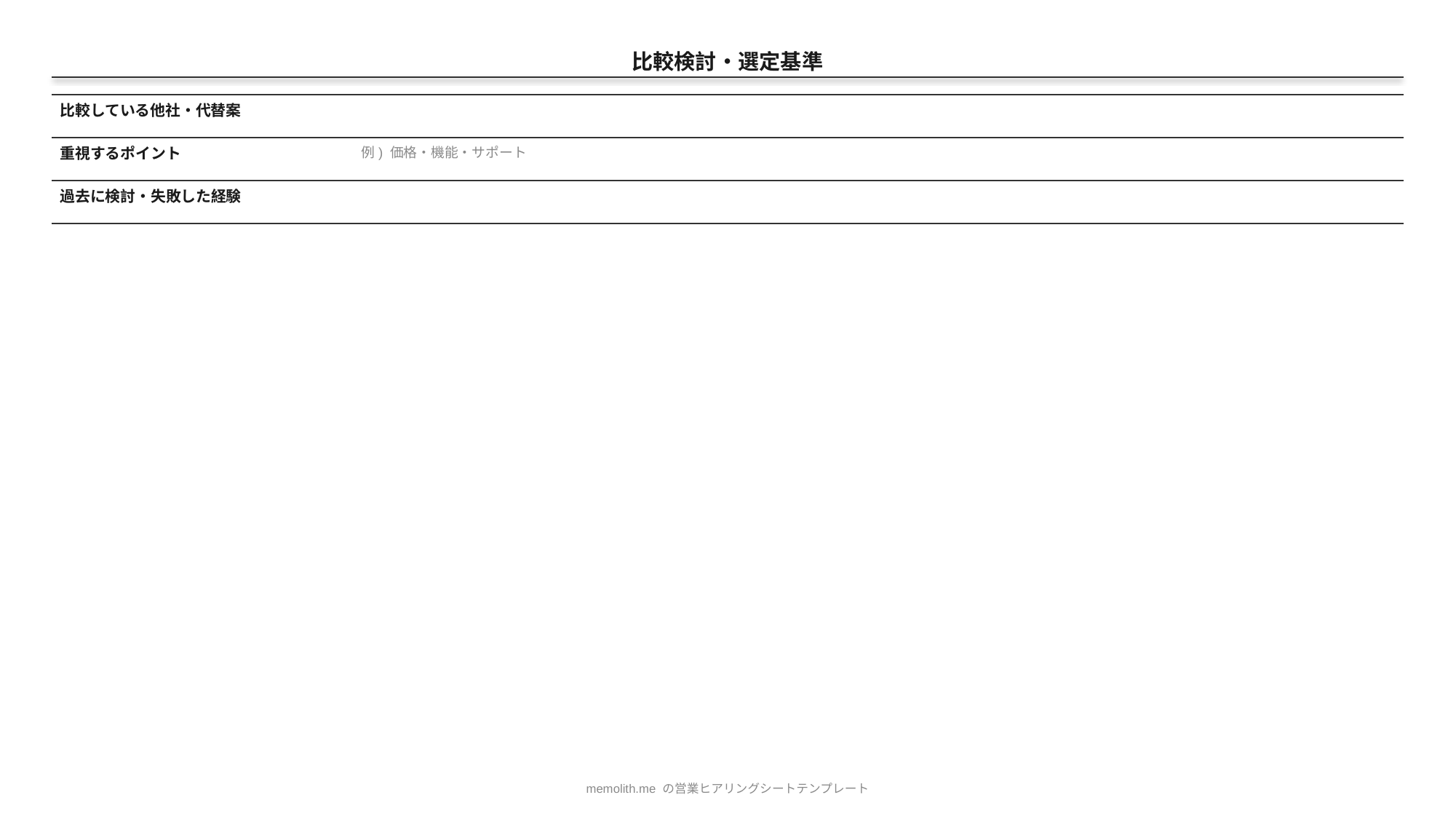

比較検討・選定基準
| 比較している他社・代替案 |  |
| --- | --- |
| 重視するポイント | 例) 価格・機能・サポート |
| 過去に検討・失敗した経験 |  |
memolith.me の営業ヒアリングシートテンプレート